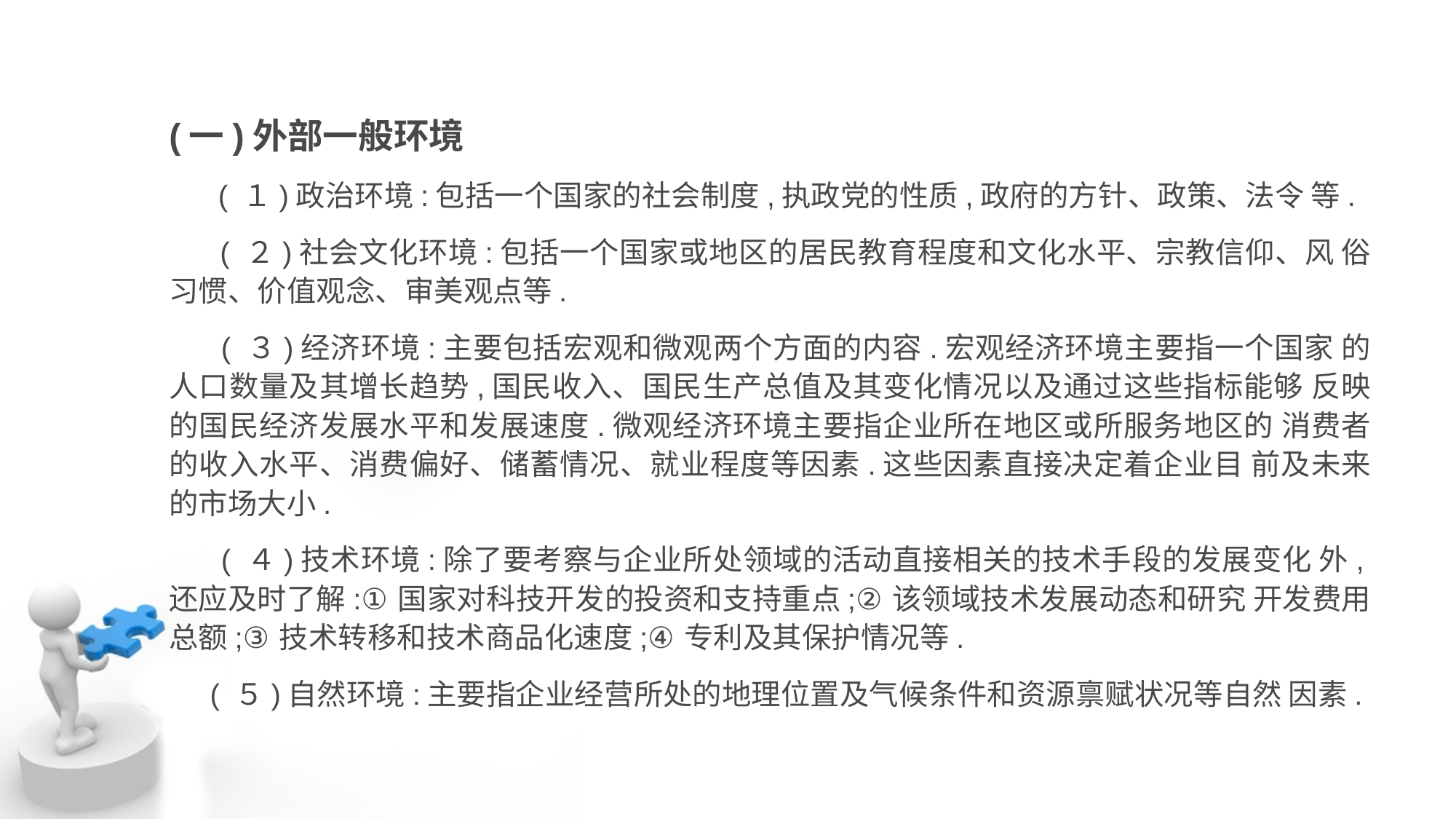

(一)外部一般环境
      ( １)政治环境:包括一个国家的社会制度,执政党的性质,政府的方针、政策、法令 等.
      ( ２)社会文化环境:包括一个国家或地区的居民教育程度和文化水平、宗教信仰、风 俗习惯、价值观念、审美观点等.
      ( ３)经济环境:主要包括宏观和微观两个方面的内容.宏观经济环境主要指一个国家 的人口数量及其增长趋势,国民收入、国民生产总值及其变化情况以及通过这些指标能够 反映的国民经济发展水平和发展速度.微观经济环境主要指企业所在地区或所服务地区的 消费者的收入水平、消费偏好、储蓄情况、就业程度等因素.这些因素直接决定着企业目 前及未来的市场大小.
      ( ４)技术环境:除了要考察与企业所处领域的活动直接相关的技术手段的发展变化 外,还应及时了解:①国家对科技开发的投资和支持重点;②该领域技术发展动态和研究 开发费用总额;③技术转移和技术商品化速度;④专利及其保护情况等.
     ( ５)自然环境:主要指企业经营所处的地理位置及气候条件和资源禀赋状况等自然 因素.